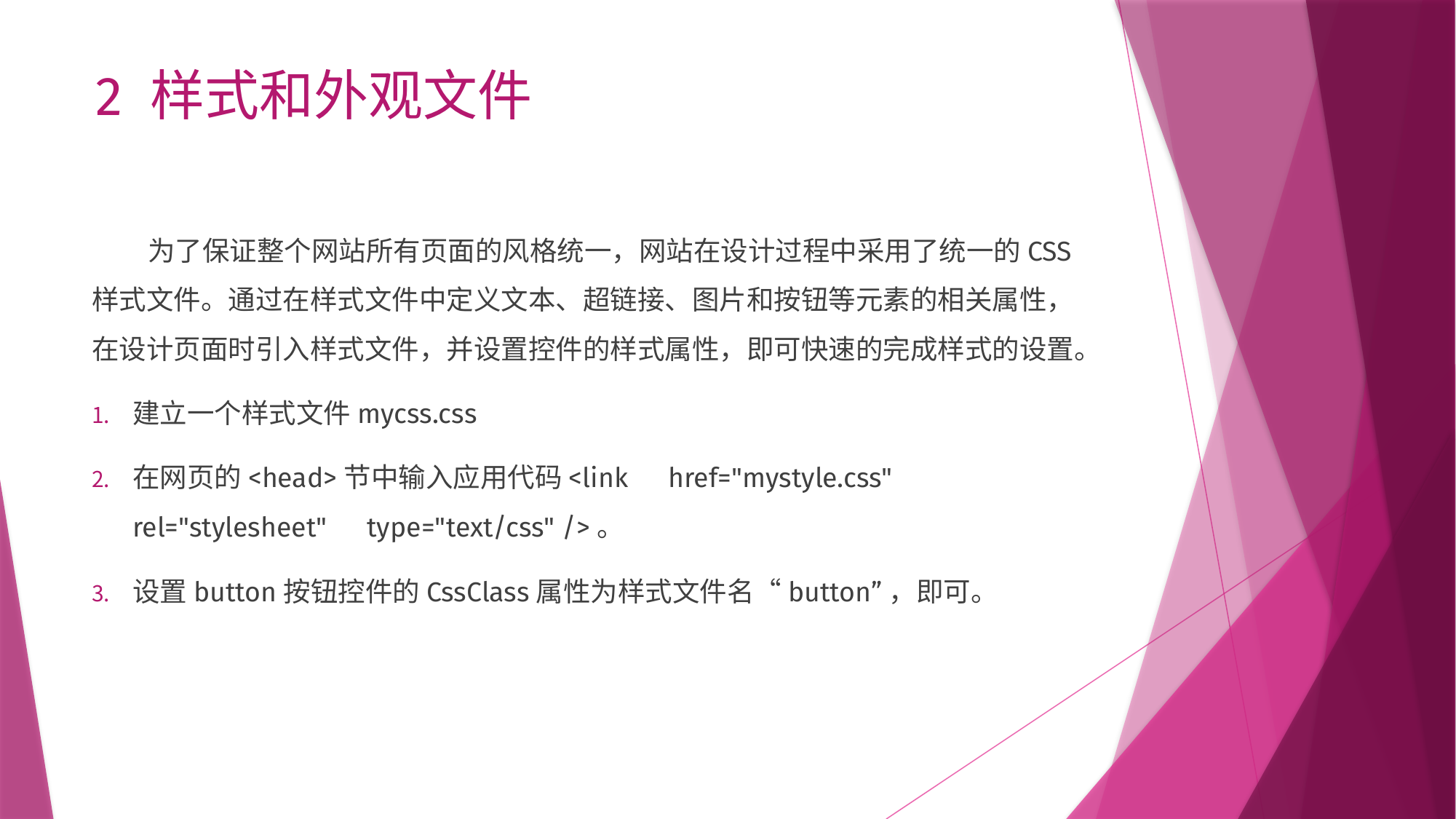

# 2 样式和外观文件
        为了保证整个网站所有页面的风格统一，网站在设计过程中采用了统一的CSS样式文件。通过在样式文件中定义文本、超链接、图片和按钮等元素的相关属性，在设计页面时引入样式文件，并设置控件的样式属性，即可快速的完成样式的设置。
建立一个样式文件mycss.css
在网页的<head>节中输入应用代码<link　href="mystyle.css"　rel="stylesheet"　type="text/css" />。
设置button按钮控件的CssClass属性为样式文件名“button”，即可。